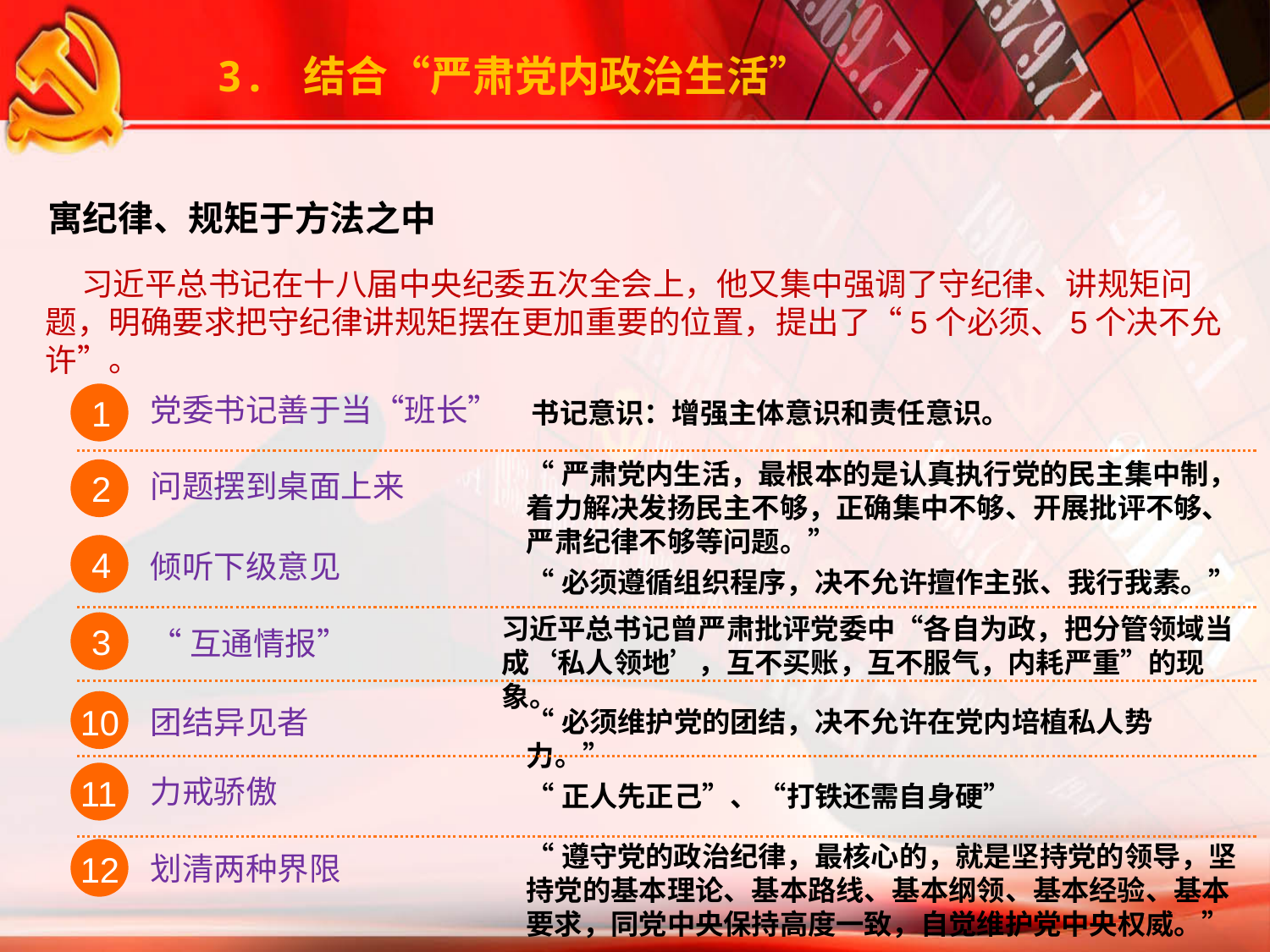

3. 结合“严肃党内政治生活”
寓纪律、规矩于方法之中
    习近平总书记在十八届中央纪委五次全会上，他又集中强调了守纪律、讲规矩问题，明确要求把守纪律讲规矩摆在更加重要的位置，提出了“5个必须、5个决不允许”。
1
党委书记善于当“班长”
书记意识：增强主体意识和责任意识。
“严肃党内生活，最根本的是认真执行党的民主集中制，着力解决发扬民主不够，正确集中不够、开展批评不够、严肃纪律不够等问题。”
2
问题摆到桌面上来
4
倾听下级意见
“必须遵循组织程序，决不允许擅作主张、我行我素。”
习近平总书记曾严肃批评党委中“各自为政，把分管领域当成‘私人领地’，互不买账，互不服气，内耗严重”的现象。
3
“互通情报”

“必须维护党的团结，决不允许在党内培植私人势力。”

10
团结异见者

11
力戒骄傲
“正人先正己”、“打铁还需自身硬”
“遵守党的政治纪律，最核心的，就是坚持党的领导，坚持党的基本理论、基本路线、基本纲领、基本经验、基本要求，同党中央保持高度一致，自觉维护党中央权威。”

12
划清两种界限